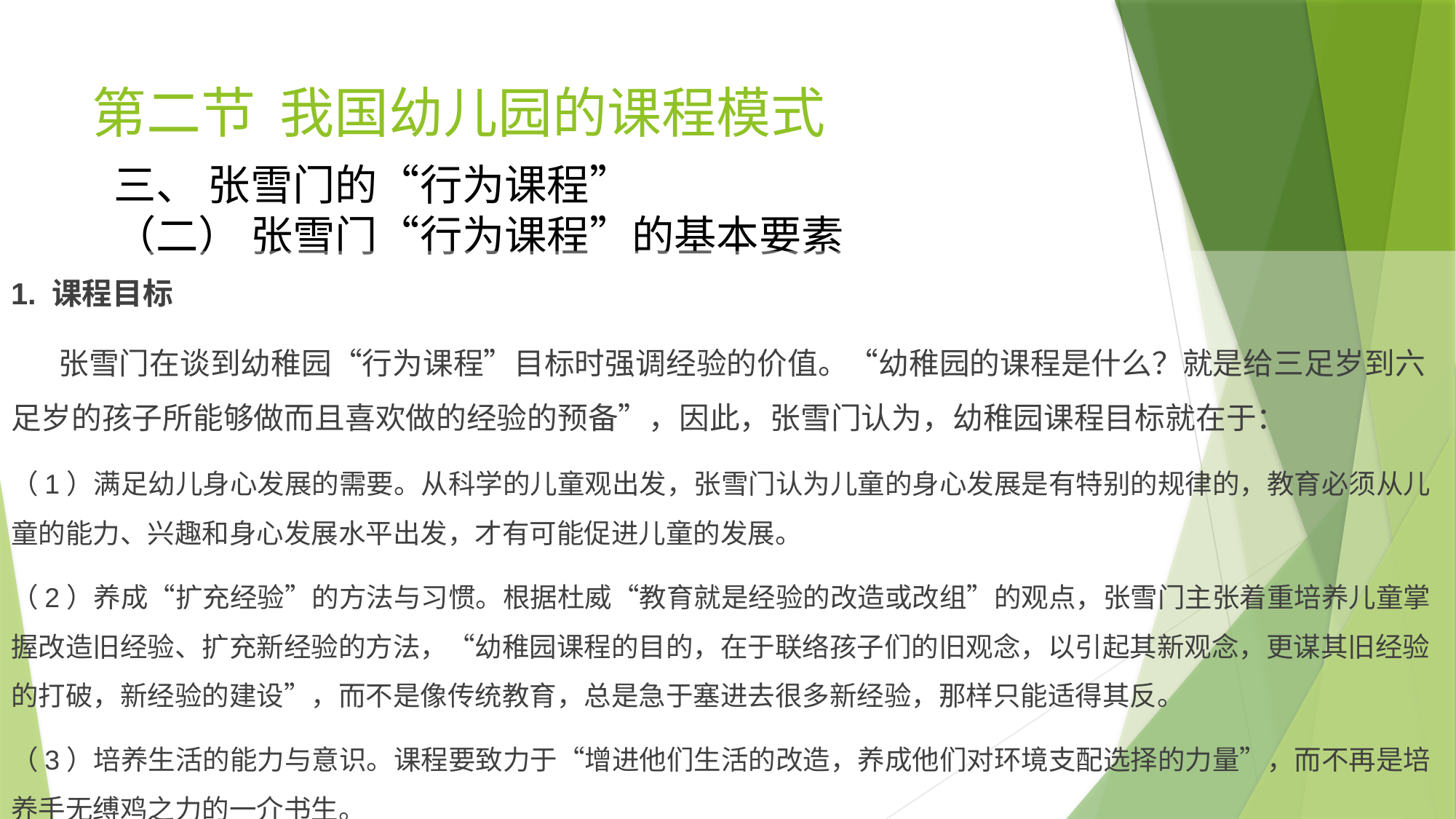

# 第二节  我国幼儿园的课程模式
三、 张雪门的“行为课程”
（二） 张雪门“行为课程”的基本要素
1. 课程目标
      张雪门在谈到幼稚园“行为课程”目标时强调经验的价值。“幼稚园的课程是什么？就是给三足岁到六足岁的孩子所能够做而且喜欢做的经验的预备”，因此，张雪门认为，幼稚园课程目标就在于：
（1）满足幼儿身心发展的需要。从科学的儿童观出发，张雪门认为儿童的身心发展是有特别的规律的，教育必须从儿童的能力、兴趣和身心发展水平出发，才有可能促进儿童的发展。
（2）养成“扩充经验”的方法与习惯。根据杜威“教育就是经验的改造或改组”的观点，张雪门主张着重培养儿童掌握改造旧经验、扩充新经验的方法，“幼稚园课程的目的，在于联络孩子们的旧观念，以引起其新观念，更谋其旧经验的打破，新经验的建设”，而不是像传统教育，总是急于塞进去很多新经验，那样只能适得其反。
（3）培养生活的能力与意识。课程要致力于“增进他们生活的改造，养成他们对环境支配选择的力量”，而不再是培养手无缚鸡之力的一介书生。